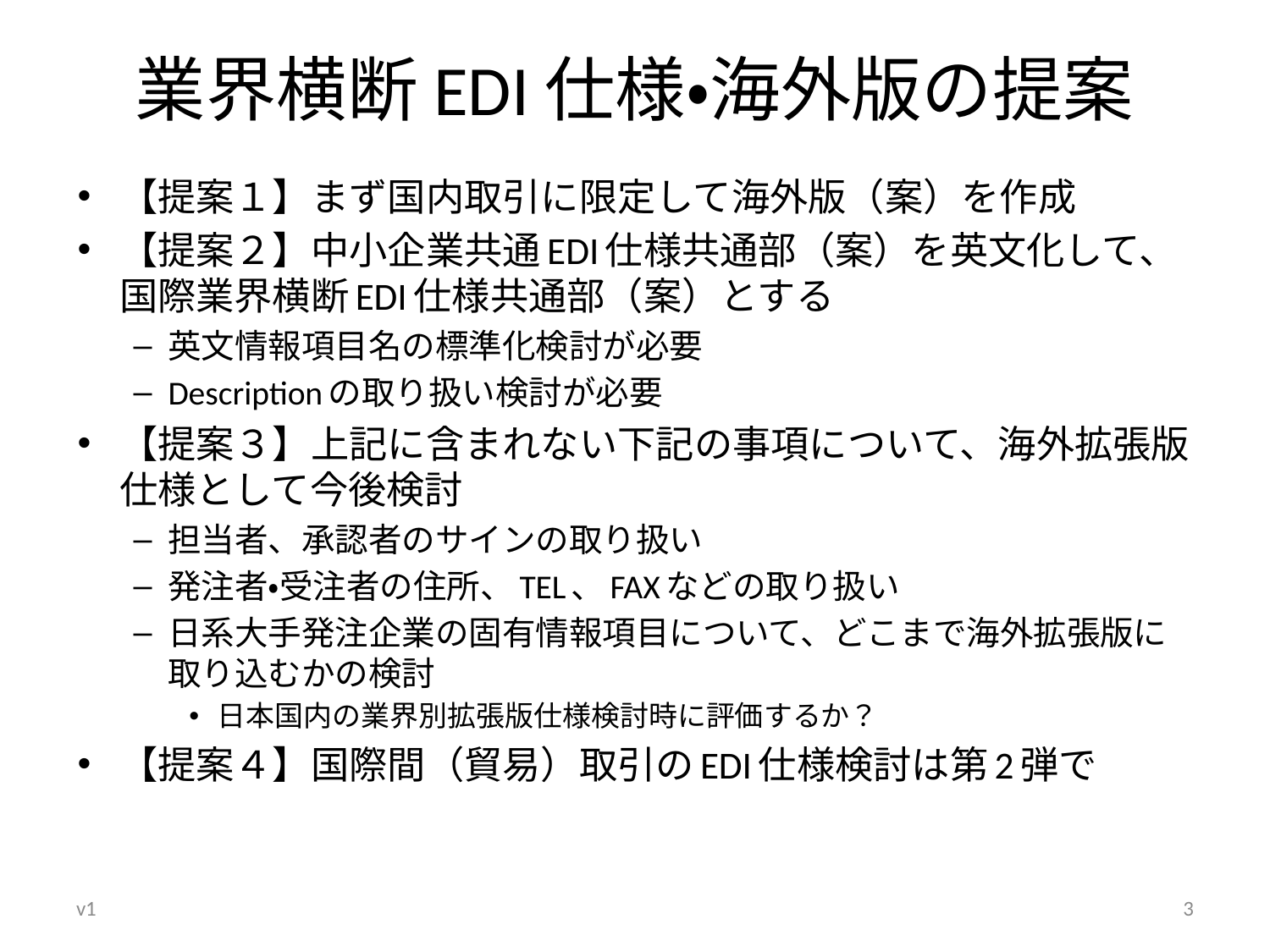

# 業界横断EDI仕様・海外版の提案
【提案１】まず国内取引に限定して海外版（案）を作成
【提案２】中小企業共通EDI仕様共通部（案）を英文化して、国際業界横断EDI仕様共通部（案）とする
英文情報項目名の標準化検討が必要
Descriptionの取り扱い検討が必要
【提案３】上記に含まれない下記の事項について、海外拡張版仕様として今後検討
担当者、承認者のサインの取り扱い
発注者・受注者の住所、TEL、FAXなどの取り扱い
日系大手発注企業の固有情報項目について、どこまで海外拡張版に取り込むかの検討
日本国内の業界別拡張版仕様検討時に評価するか？
【提案４】国際間（貿易）取引のEDI仕様検討は第2弾で
v1
3